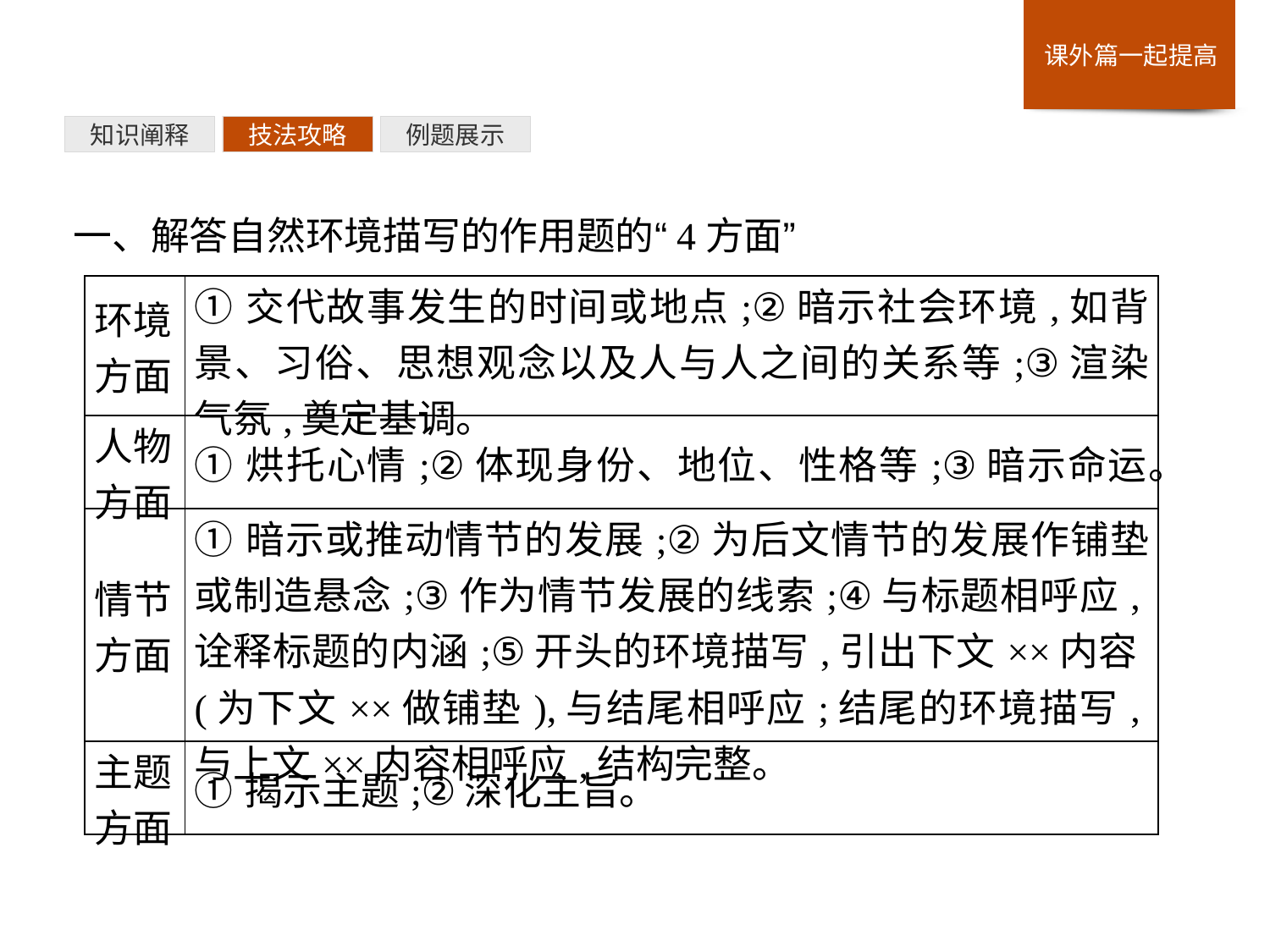

例题展示
技法攻略
知识阐释
一、解答自然环境描写的作用题的“4方面”
| 环境 方面 | ①交代故事发生的时间或地点;②暗示社会环境,如背景、习俗、思想观念以及人与人之间的关系等;③渲染气氛,奠定基调。 |
| --- | --- |
| 人物 方面 | ①烘托心情;②体现身份、地位、性格等;③暗示命运。 |
| 情节 方面 | ①暗示或推动情节的发展;②为后文情节的发展作铺垫或制造悬念;③作为情节发展的线索;④与标题相呼应,诠释标题的内涵;⑤开头的环境描写,引出下文××内容(为下文××做铺垫),与结尾相呼应;结尾的环境描写,与上文××内容相呼应,结构完整。 |
| 主题 方面 | ①揭示主题;②深化主旨。 |